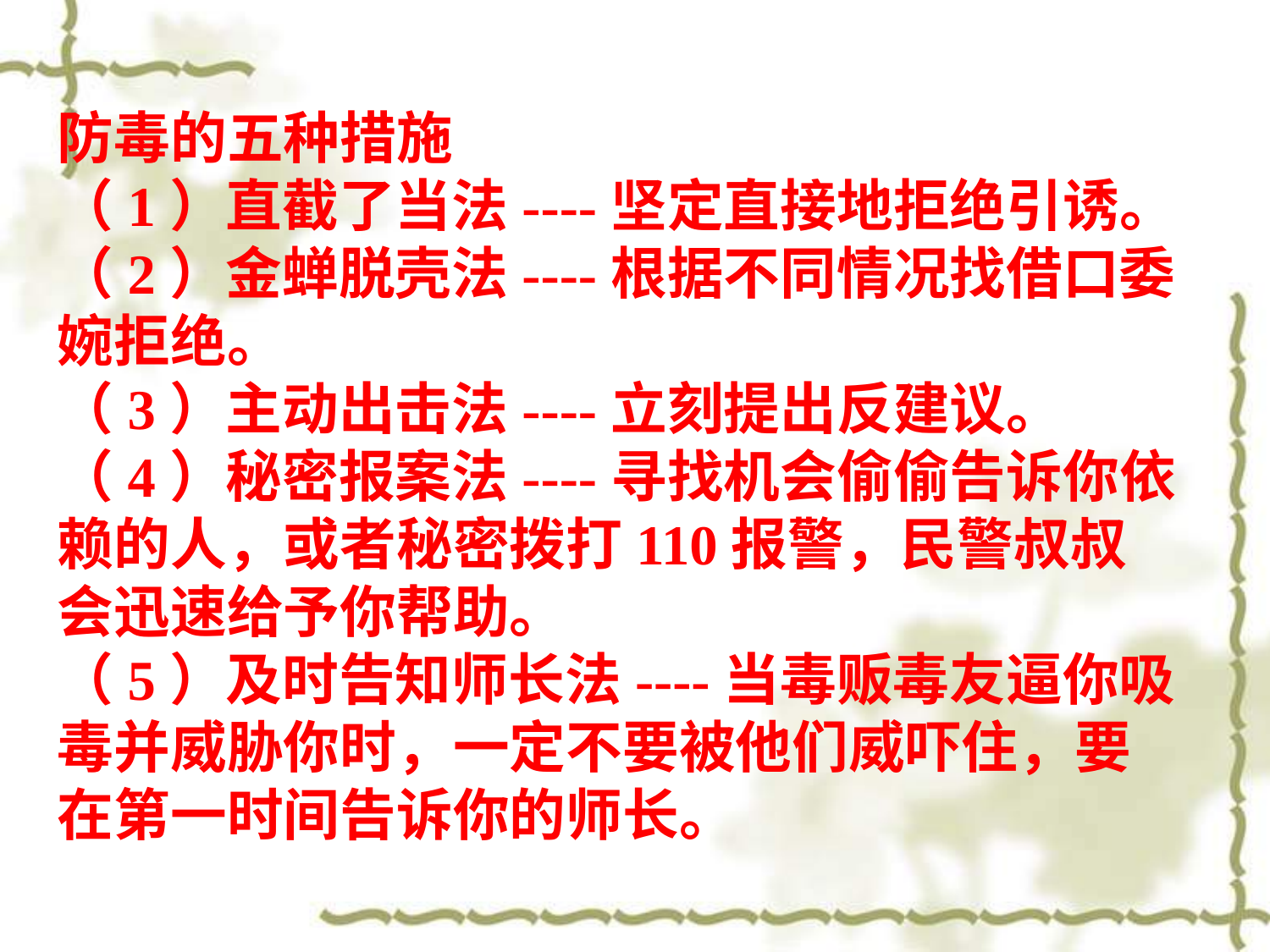

防毒的五种措施
（1）直截了当法----坚定直接地拒绝引诱。
（2）金蝉脱壳法----根据不同情况找借口委婉拒绝。
（3）主动出击法----立刻提出反建议。
（4）秘密报案法----寻找机会偷偷告诉你依赖的人，或者秘密拨打110报警，民警叔叔会迅速给予你帮助。
（5）及时告知师长法----当毒贩毒友逼你吸毒并威胁你时，一定不要被他们威吓住，要在第一时间告诉你的师长。